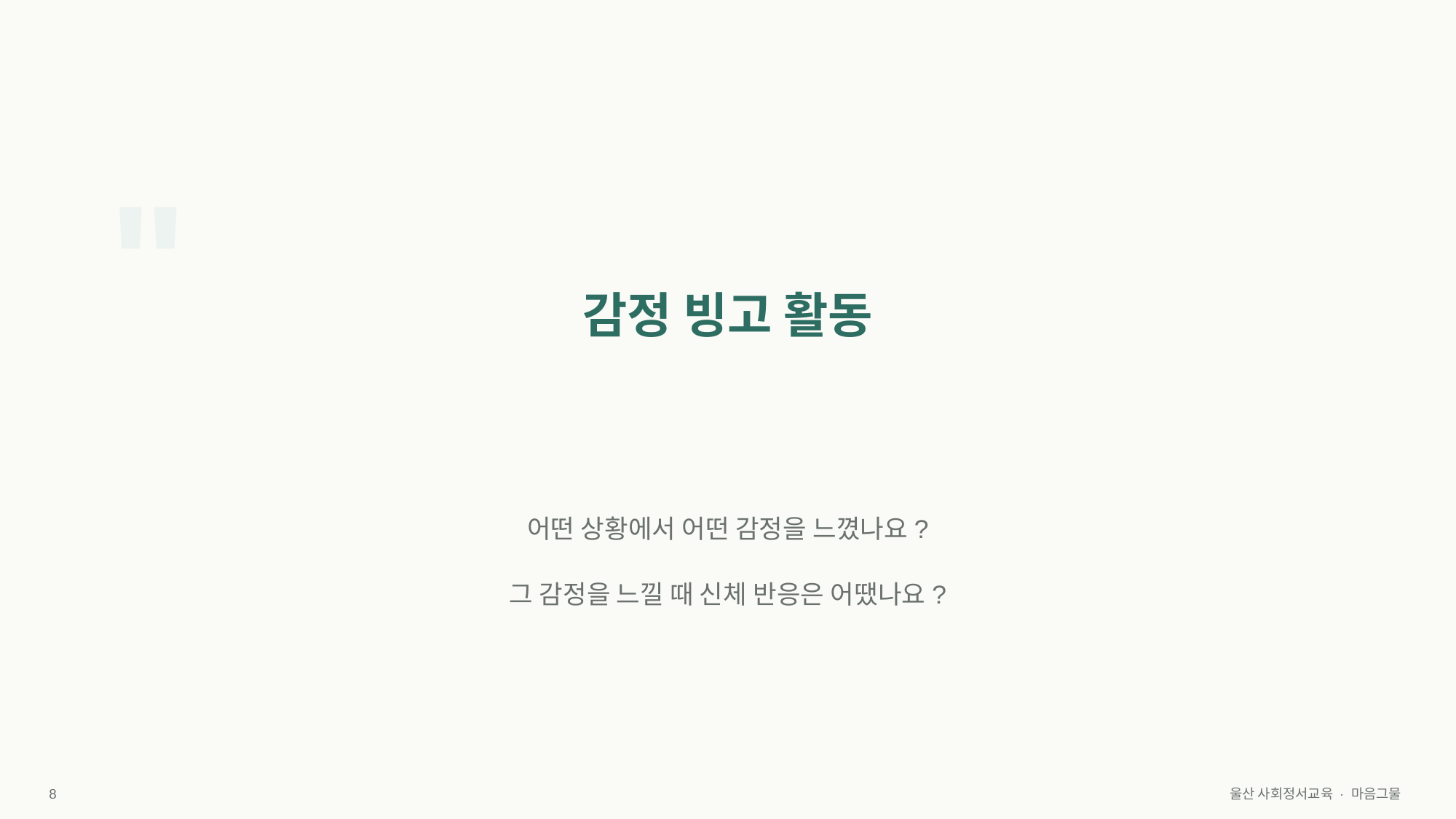

"
감정 빙고 활동
어떤 상황에서 어떤 감정을 느꼈나요?
그 감정을 느낄 때 신체 반응은 어땠나요?
8
울산 사회정서교육 · 마음그물